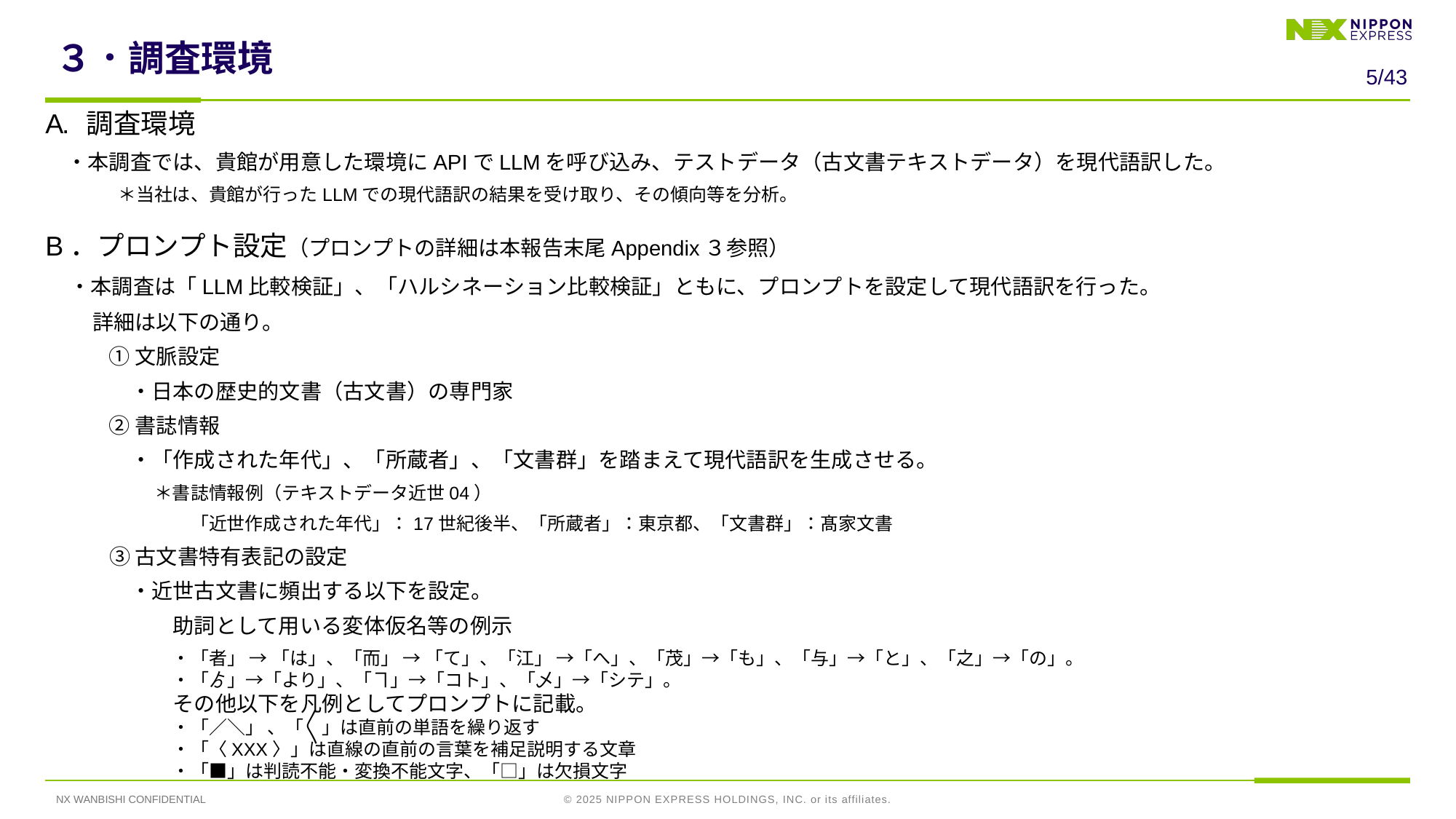

# ３．調査環境
5/43
調査環境
　・本調査では、貴館が用意した環境にAPIでLLMを呼び込み、テストデータ（古文書テキストデータ）を現代語訳した。
　　　　＊当社は、貴館が行ったLLMでの現代語訳の結果を受け取り、その傾向等を分析。

B．プロンプト設定（プロンプトの詳細は本報告末尾Appendix３参照）
　・本調査は「LLM比較検証」、「ハルシネーション比較検証」ともに、プロンプトを設定して現代語訳を行った。
　　 詳細は以下の通り。
　　　① 文脈設定
　　　　・日本の歴史的文書（古文書）の専門家
　　　② 書誌情報
　　　　・「作成された年代」、「所蔵者」、「文書群」を踏まえて現代語訳を生成させる。
　　　　　　＊書誌情報例（テキストデータ近世04）
　　　　　　　　「近世作成された年代」：17世紀後半、「所蔵者」：東京都、「文書群」：髙家文書
　　　③ 古文書特有表記の設定
　　　　・近世古文書に頻出する以下を設定。
　　　　　　助詞として用いる変体仮名等の例示
　　　　　　　・「者」 → 「は」、「而」 → 「て」、「江」 →「へ」、「茂」→「も」、「与」→「と」、「之」→「の」。
　　　　　　　・「ゟ」→「より」、「ヿ」→「コト」、「乄」→「シテ」。
　　　　　　その他以下を凡例としてプロンプトに記載。
　　　　　　　・「／＼」 、「〳〵」は直前の単語を繰り返す
　　　　　　　・「〈XXX〉」は直線の直前の言葉を補足説明する文章
　　　　　　　・「■」は判読不能・変換不能文字、「□」は欠損文字
NX WANBISHI CONFIDENTIAL